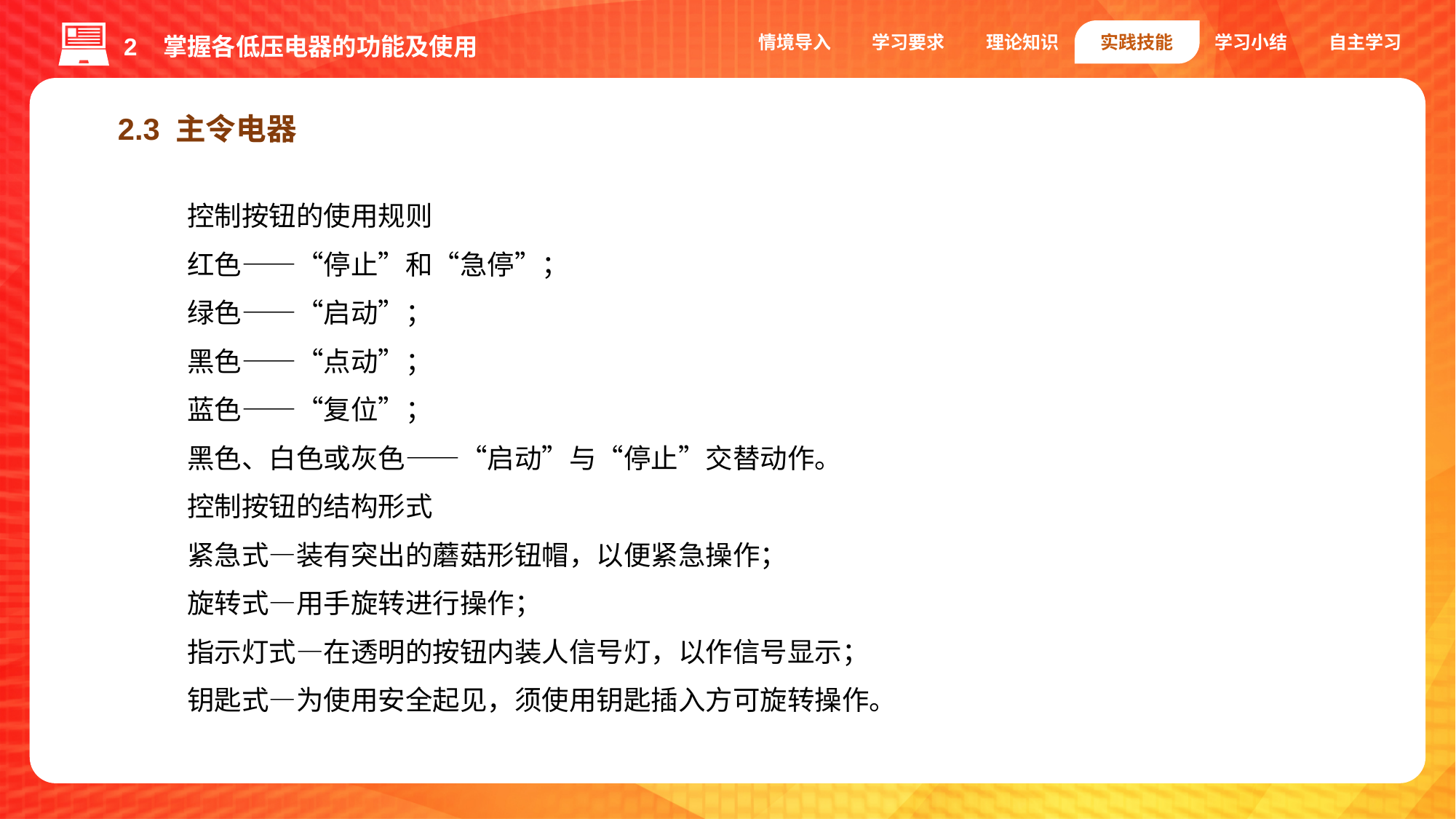

情境导入
学习要求
理论知识
实践技能
学习小结
自主学习

2   掌握各低压电器的功能及使用
2.3 主令电器
控制按钮的使用规则
红色——“停止”和“急停”；
绿色——“启动”；
黑色——“点动”；
蓝色——“复位”；
黑色、白色或灰色——“启动”与“停止”交替动作。
控制按钮的结构形式
紧急式—装有突出的蘑菇形钮帽，以便紧急操作；
旋转式—用手旋转进行操作；
指示灯式—在透明的按钮内装人信号灯，以作信号显示；
钥匙式—为使用安全起见，须使用钥匙插入方可旋转操作。